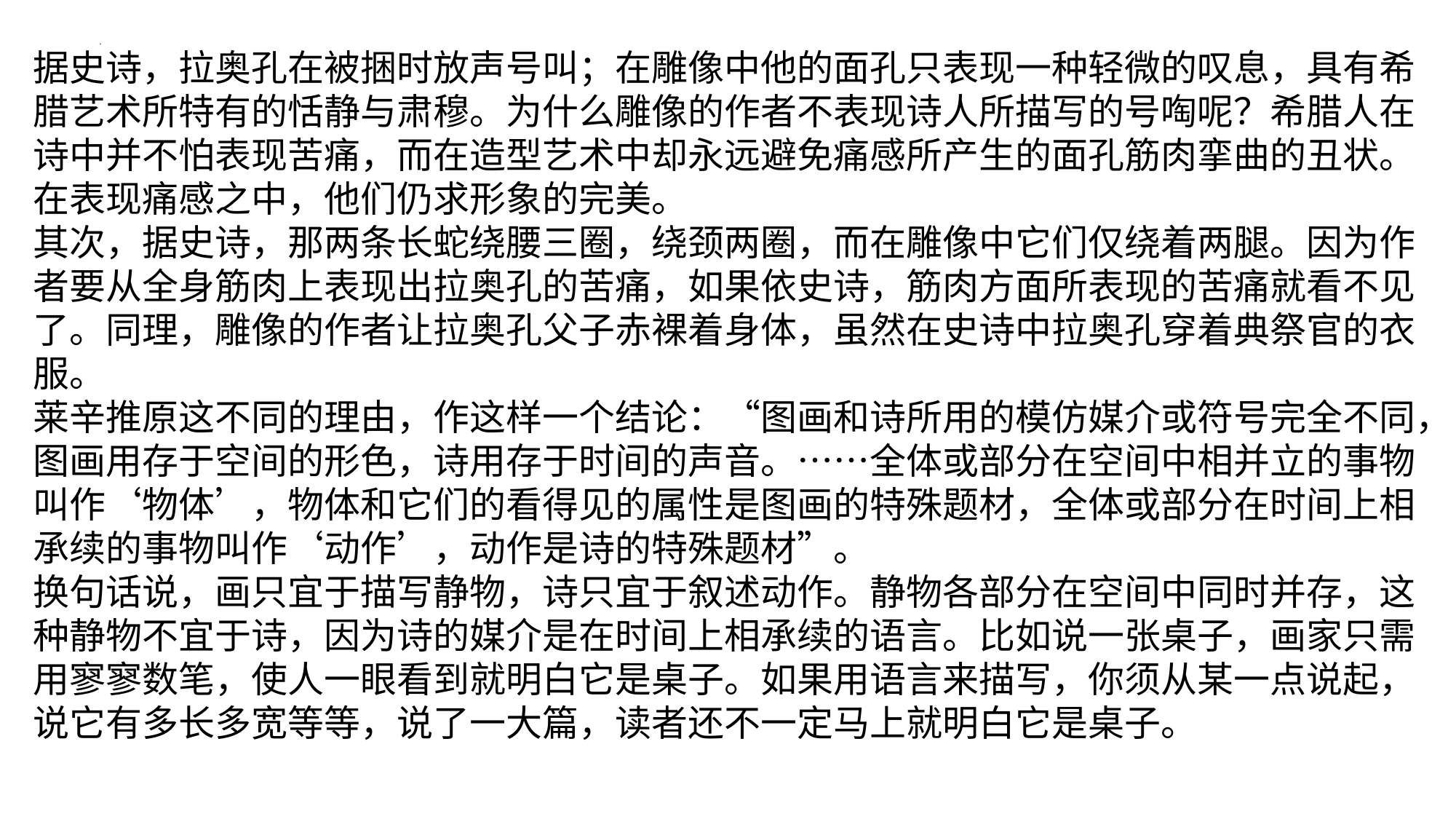

据史诗，拉奥孔在被捆时放声号叫；在雕像中他的面孔只表现一种轻微的叹息，具有希腊艺术所特有的恬静与肃穆。为什么雕像的作者不表现诗人所描写的号啕呢？希腊人在诗中并不怕表现苦痛，而在造型艺术中却永远避免痛感所产生的面孔筋肉挛曲的丑状。在表现痛感之中，他们仍求形象的完美。
其次，据史诗，那两条长蛇绕腰三圈，绕颈两圈，而在雕像中它们仅绕着两腿。因为作者要从全身筋肉上表现出拉奥孔的苦痛，如果依史诗，筋肉方面所表现的苦痛就看不见了。同理，雕像的作者让拉奥孔父子赤裸着身体，虽然在史诗中拉奥孔穿着典祭官的衣服。
莱辛推原这不同的理由，作这样一个结论：“图画和诗所用的模仿媒介或符号完全不同，图画用存于空间的形色，诗用存于时间的声音。……全体或部分在空间中相并立的事物叫作‘物体’，物体和它们的看得见的属性是图画的特殊题材，全体或部分在时间上相承续的事物叫作‘动作’，动作是诗的特殊题材”。
换句话说，画只宜于描写静物，诗只宜于叙述动作。静物各部分在空间中同时并存，这种静物不宜于诗，因为诗的媒介是在时间上相承续的语言。比如说一张桌子，画家只需用寥寥数笔，使人一眼看到就明白它是桌子。如果用语言来描写，你须从某一点说起，说它有多长多宽等等，说了一大篇，读者还不一定马上就明白它是桌子。